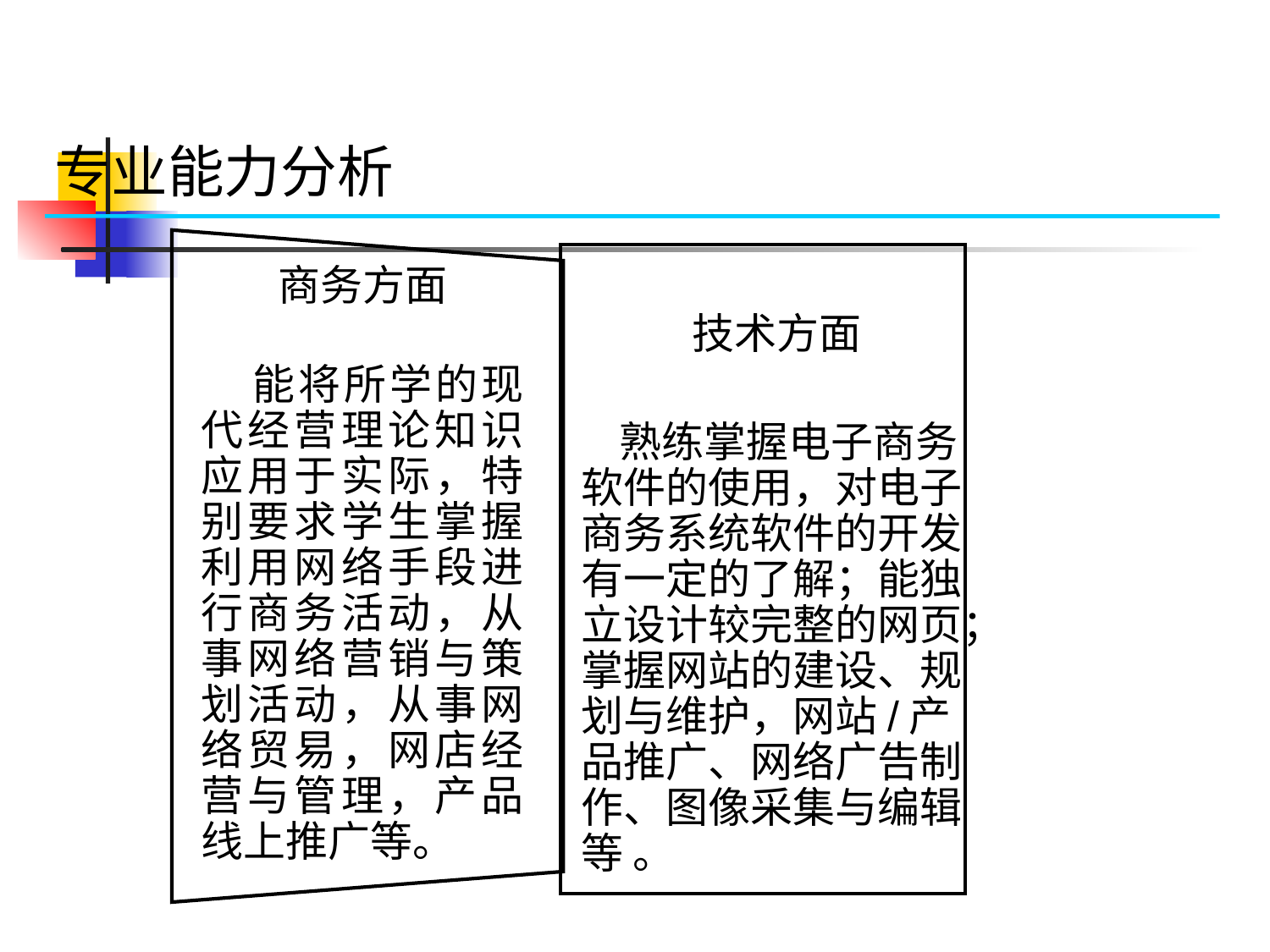

专业能力分析

商务方面

   能将所学的现代经营理论知识应用于实际，特别要求学生掌握利用网络手段进行商务活动，从事网络营销与策划活动，从事网络贸易，网店经营与管理，产品线上推广等。

技术方面

   熟练掌握电子商务软件的使用，对电子商务系统软件的开发有一定的了解；能独立设计较完整的网页；掌握网站的建设、规划与维护，网站/产品推广、网络广告制作、图像采集与编辑等 。